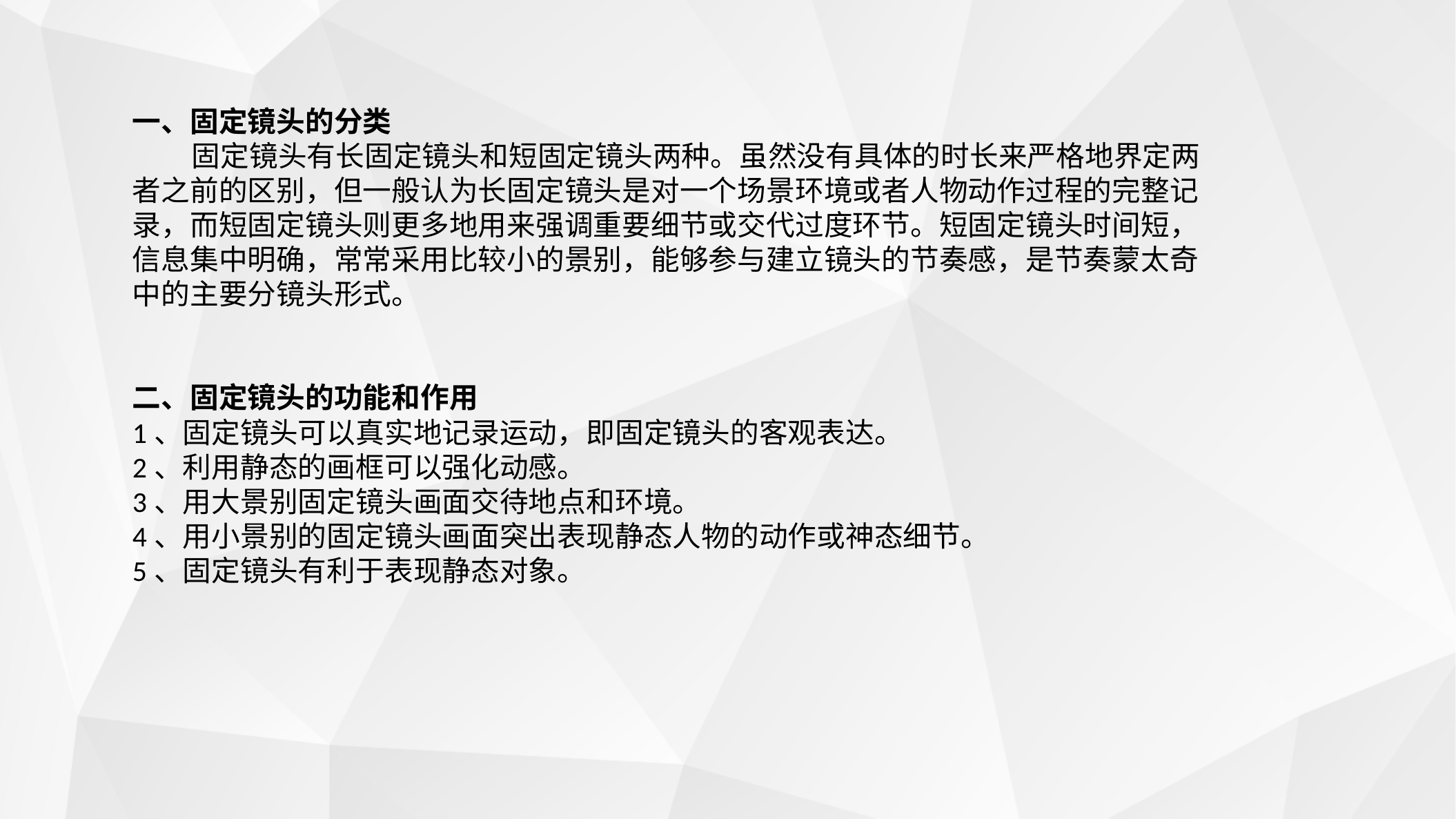

一、固定镜头的分类
        固定镜头有长固定镜头和短固定镜头两种。虽然没有具体的时长来严格地界定两者之前的区别，但一般认为长固定镜头是对一个场景环境或者人物动作过程的完整记录，而短固定镜头则更多地用来强调重要细节或交代过度环节。短固定镜头时间短，信息集中明确，常常采用比较小的景别，能够参与建立镜头的节奏感，是节奏蒙太奇中的主要分镜头形式。

二、固定镜头的功能和作用
1、固定镜头可以真实地记录运动，即固定镜头的客观表达。
2、利用静态的画框可以强化动感。
3、用大景别固定镜头画面交待地点和环境。
4、用小景别的固定镜头画面突出表现静态人物的动作或神态细节。
5、固定镜头有利于表现静态对象。